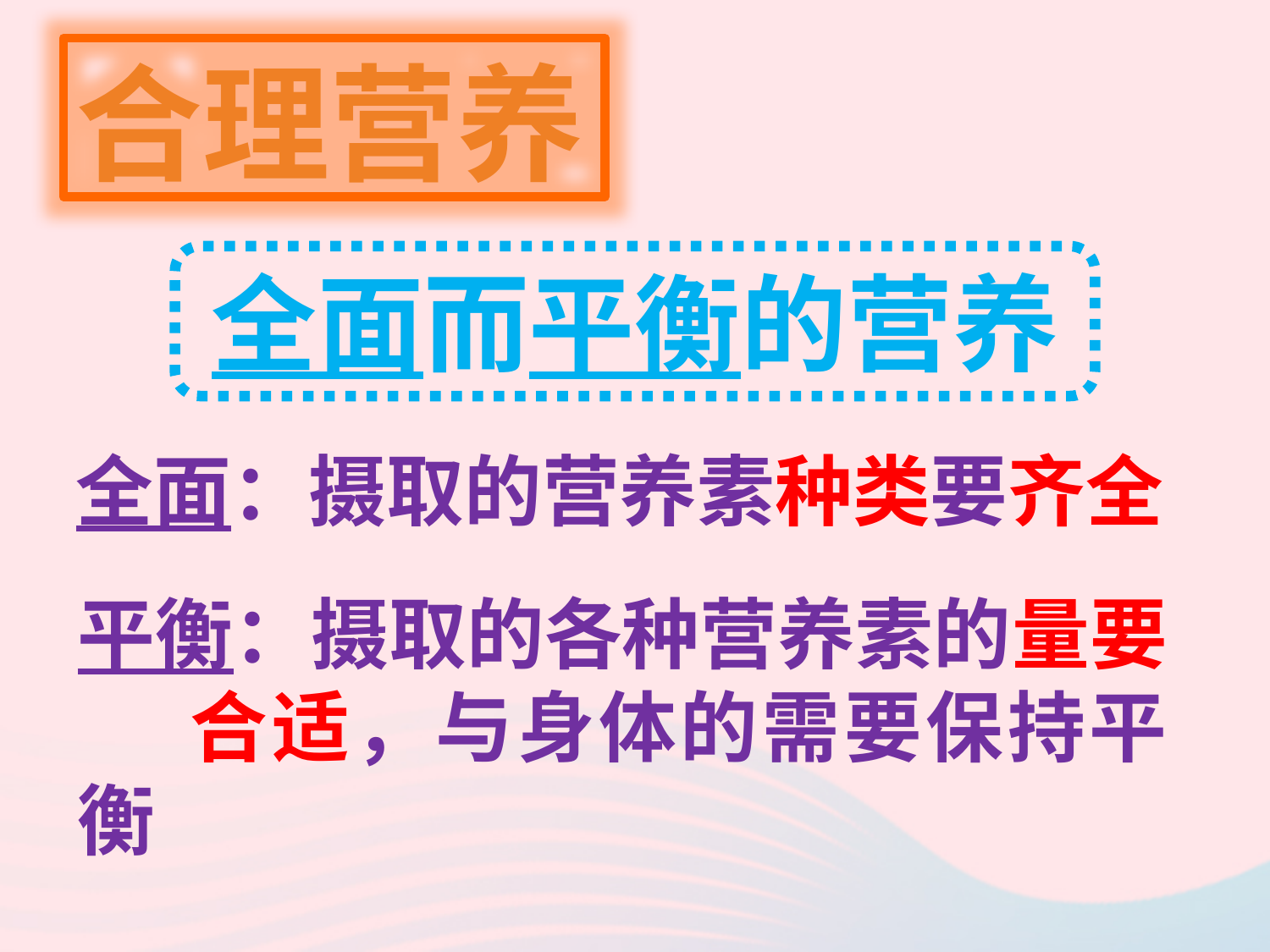

合理营养
全面而平衡的营养
全面：摄取的营养素种类要齐全
平衡：摄取的各种营养素的量要      合适，与身体的需要保持平衡